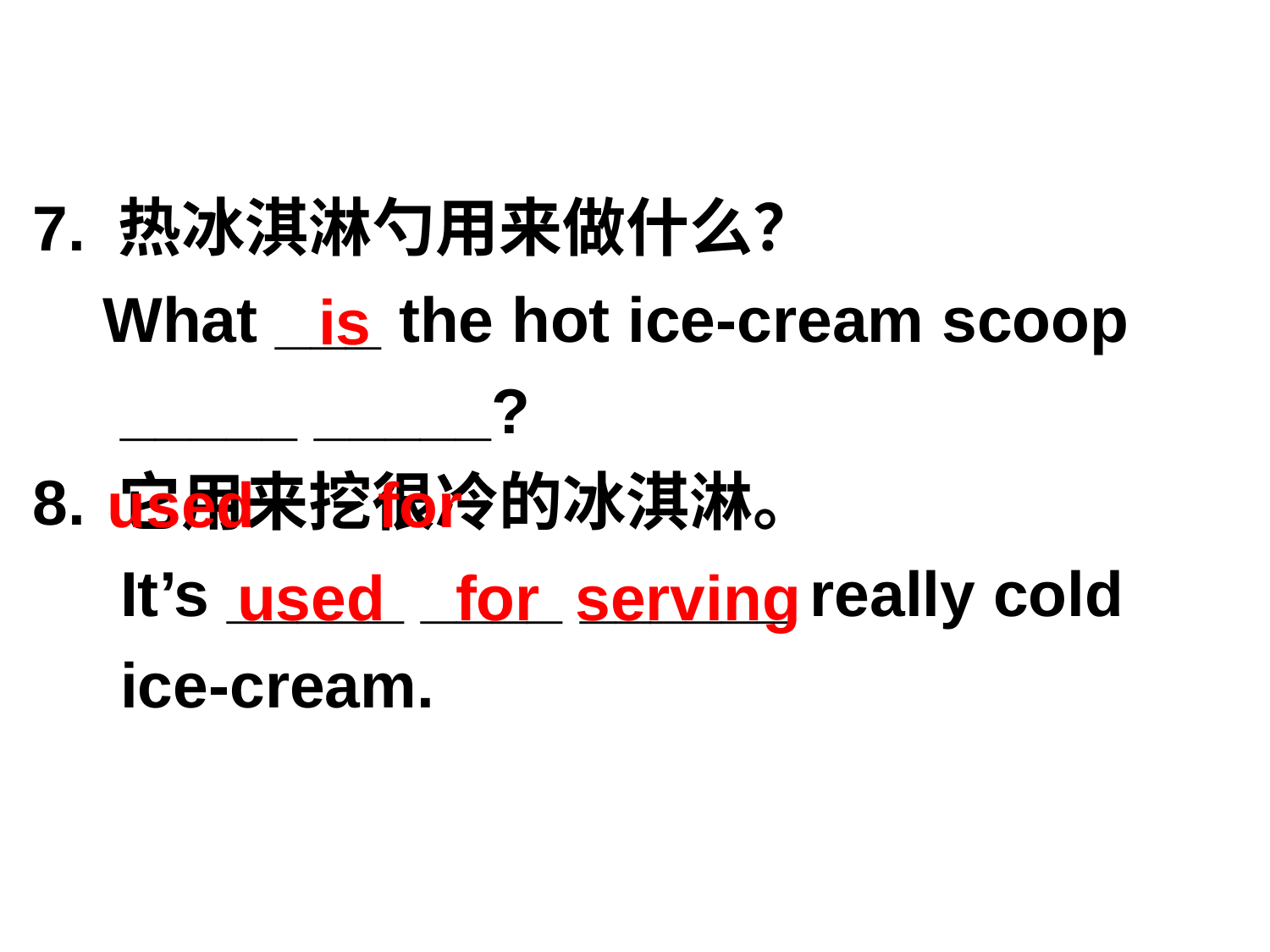

7. 热冰淇淋勺用来做什么？
    What ___ the hot ice-cream scoop
     _____ _____?
8. 它用来挖很冷的冰淇淋。
     It’s _____ ____ ______ really cold
     ice-cream.
            is
used       for
used    for  serving